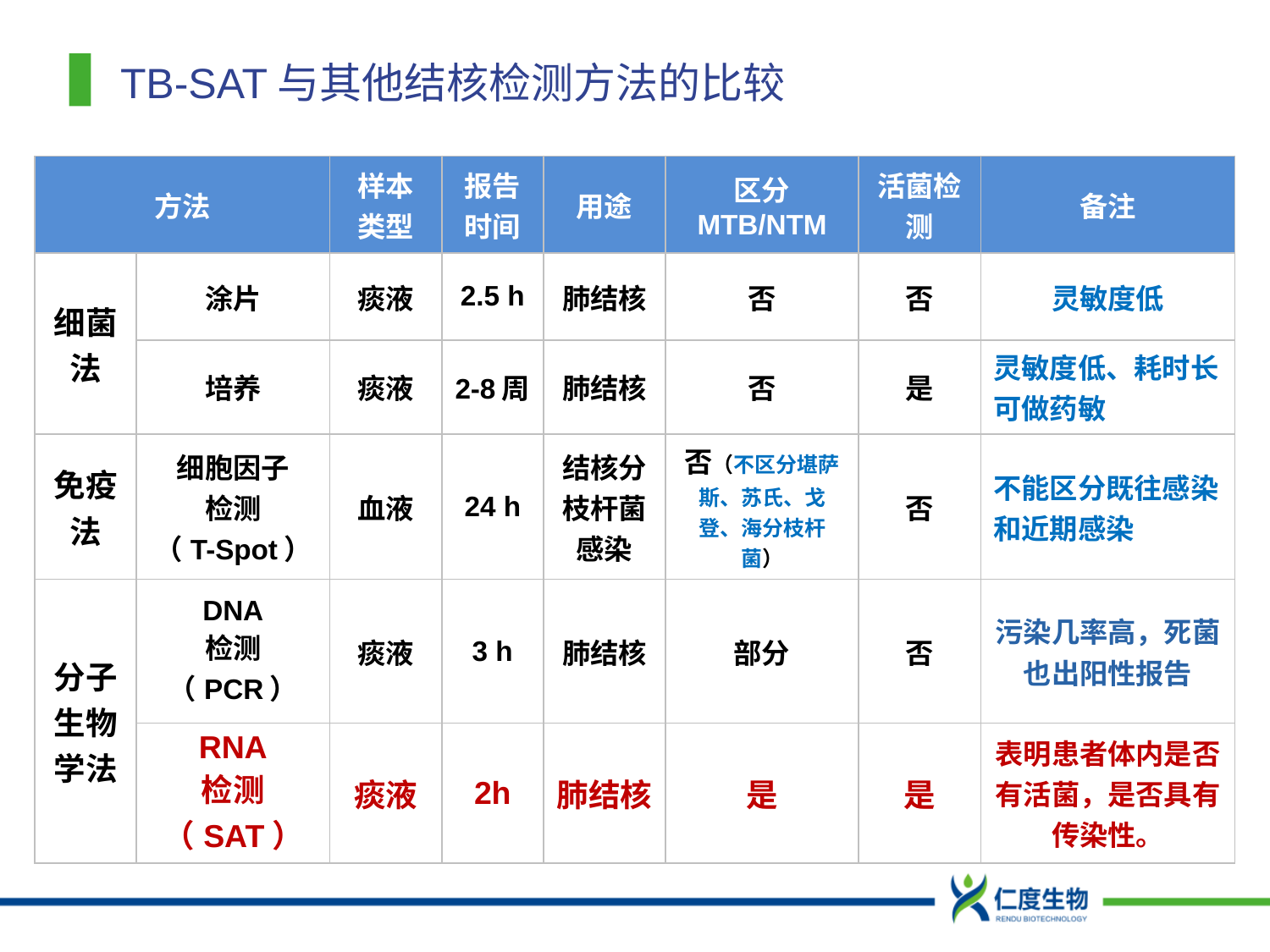

# TB-SAT与其他结核检测方法的比较
| 方法 |  | 样本 类型 | 报告 时间 | 用途 | 区分 MTB/NTM | 活菌检测 | 备注 |
| --- | --- | --- | --- | --- | --- | --- | --- |
| 细菌法 | 涂片 | 痰液 | 2.5 h | 肺结核 | 否 | 否 | 灵敏度低 |
|  | 培养 | 痰液 | 2-8周 | 肺结核 | 否 | 是 | 灵敏度低、耗时长 可做药敏 |
| 免疫法 | 细胞因子 检测 （T-Spot） | 血液 | 24 h | 结核分枝杆菌感染 | 否（不区分堪萨斯、苏氏、戈登、海分枝杆菌） | 否 | 不能区分既往感染和近期感染 |
| 分子生物学法 | DNA 检测 （PCR） | 痰液 | 3 h | 肺结核 | 部分 | 否 | 污染几率高，死菌也出阳性报告 |
|  | RNA 检测 （SAT） | 痰液 | 2h | 肺结核 | 是 | 是 | 表明患者体内是否有活菌，是否具有传染性。 |